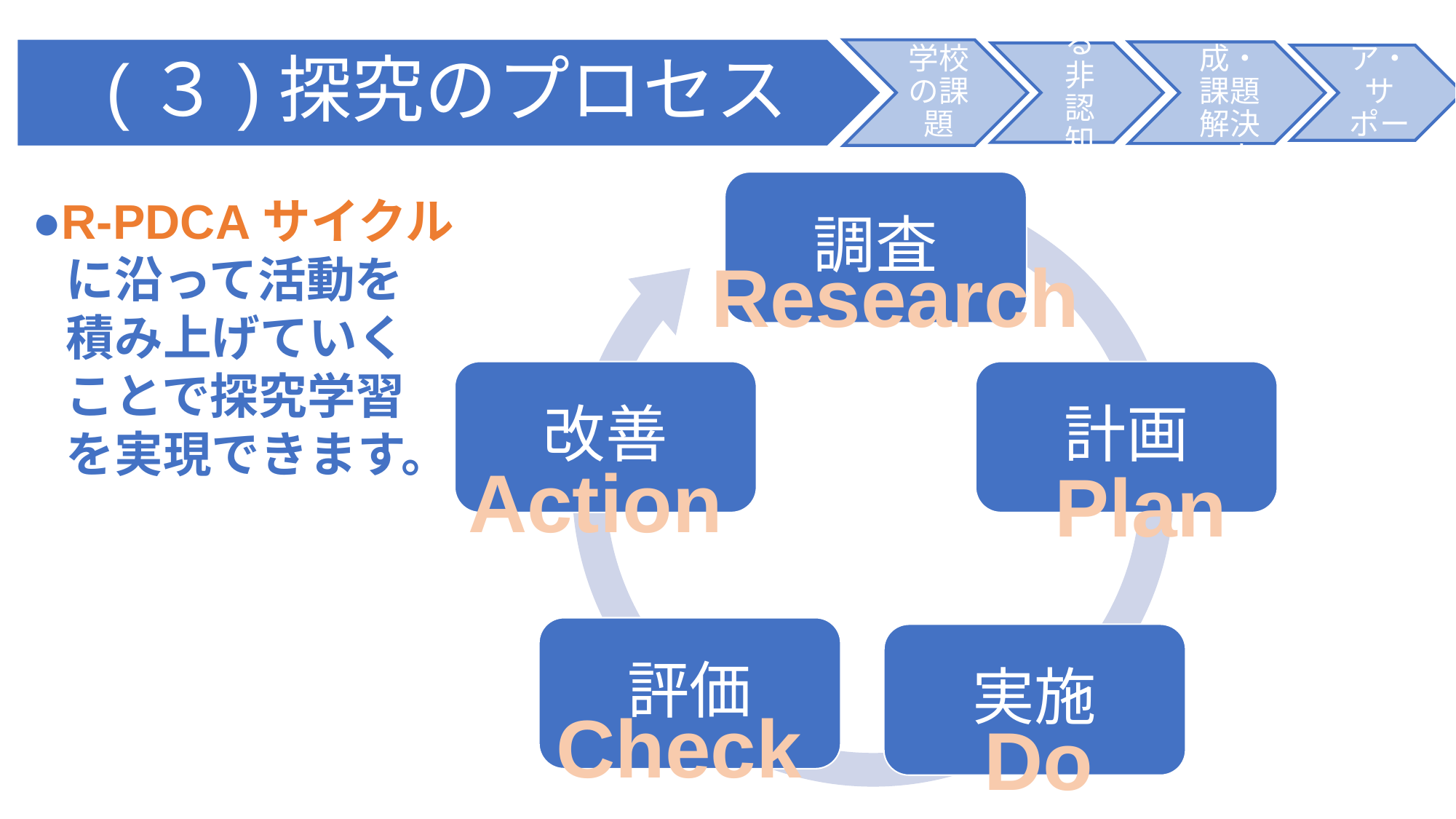

(３)探究のプロセス
学校の課題
関係する非認知スキル
目標達成・課題解決のために
ピア・サポートと

調査
Research
●R-PDCAサイクル
  に沿って活動を
  積み上げていく
  ことで探究学習
  を実現できます。

改善
Action
計画
Plan
評価
Check
実施
Do